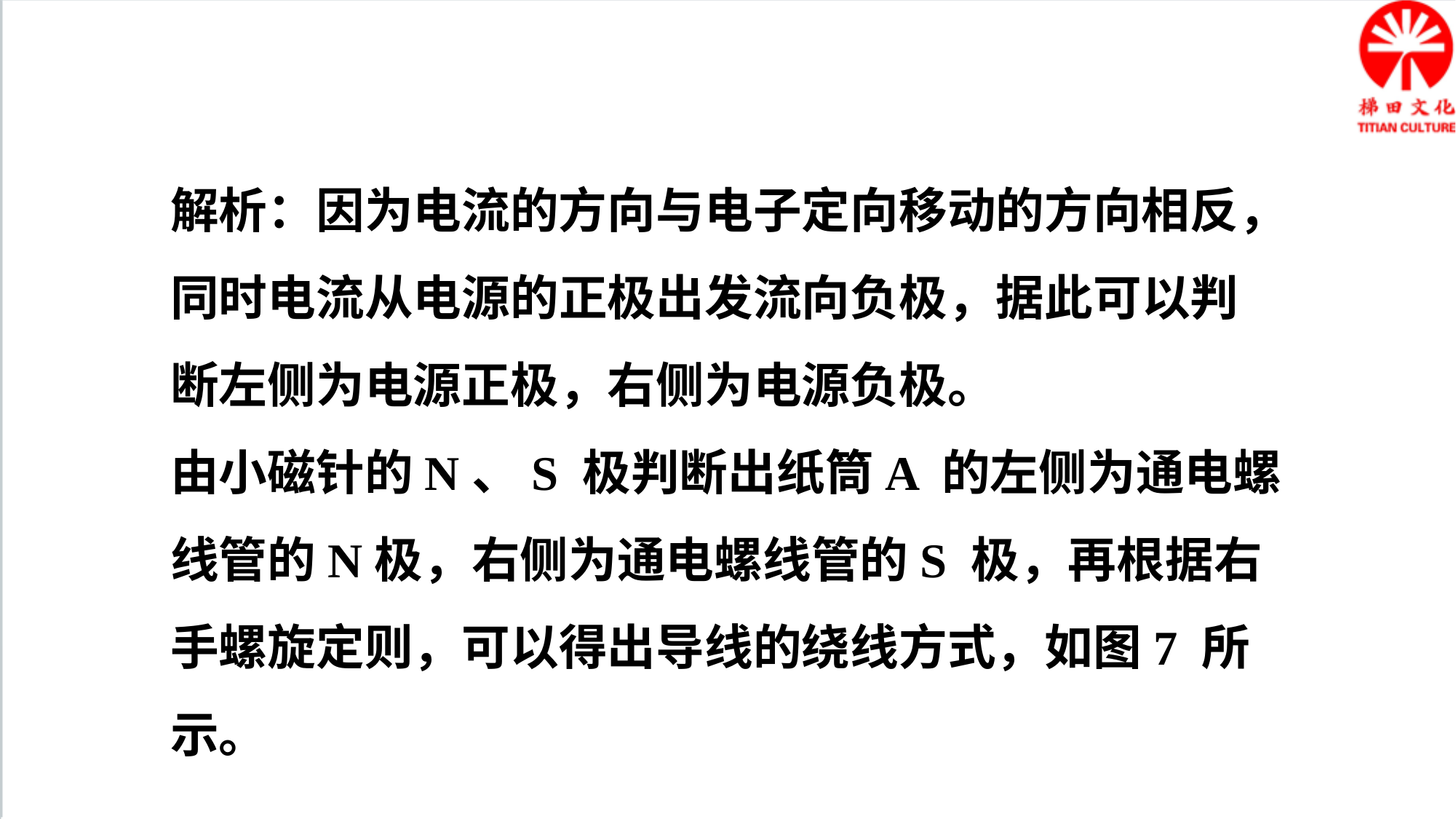

解析：因为电流的方向与电子定向移动的方向相反，同时电流从电源的正极出发流向负极，据此可以判断左侧为电源正极，右侧为电源负极。
由小磁针的N、S 极判断出纸筒A 的左侧为通电螺线管的N极，右侧为通电螺线管的S 极，再根据右手螺旋定则，可以得出导线的绕线方式，如图7 所示。